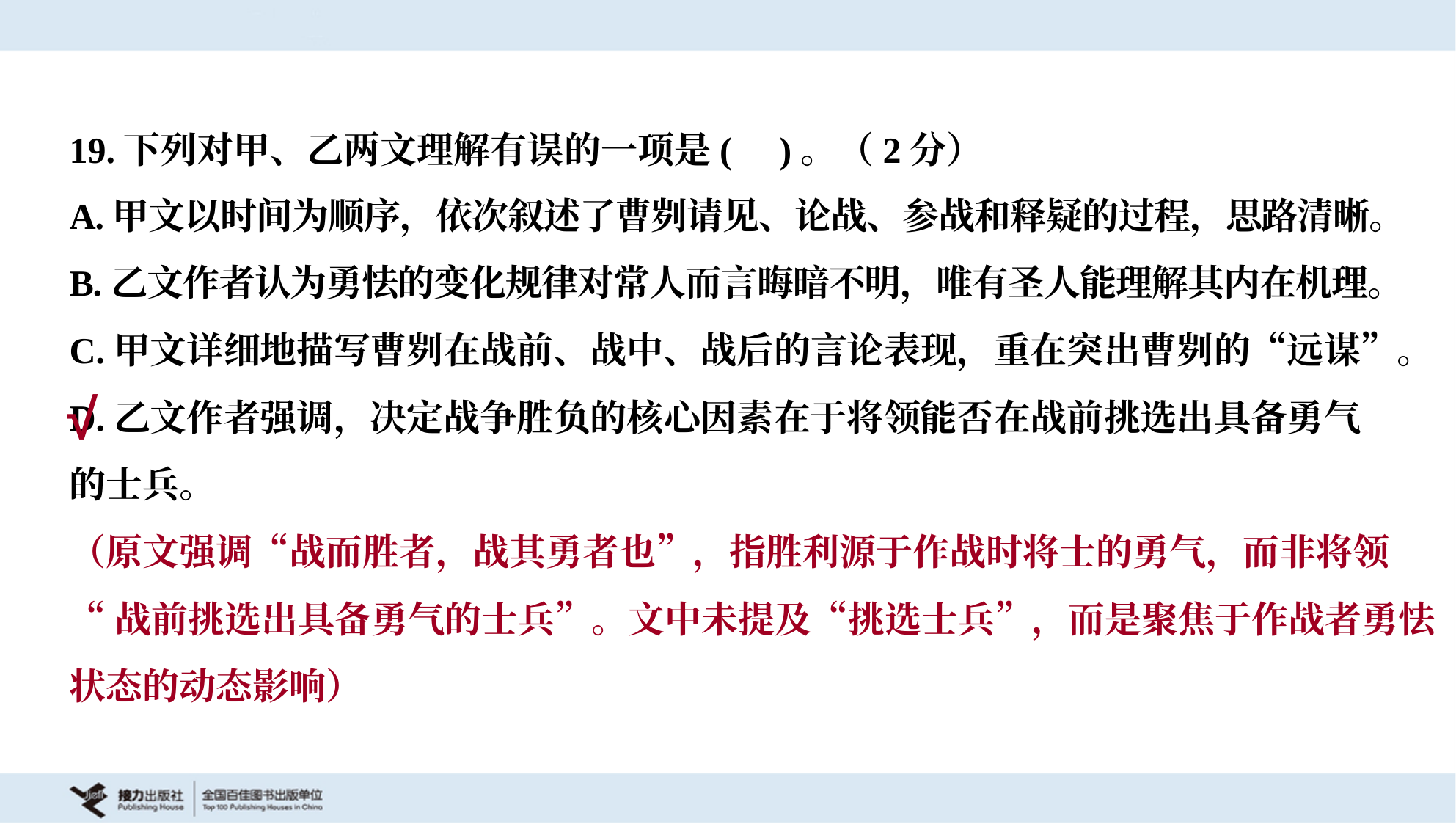

19.下列对甲、乙两文理解有误的一项是(     )。（2分）
A.甲文以时间为顺序，依次叙述了曹刿请见、论战、参战和释疑的过程，思路清晰。
B.乙文作者认为勇怯的变化规律对常人而言晦暗不明，唯有圣人能理解其内在机理。
C.甲文详细地描写曹刿在战前、战中、战后的言论表现，重在突出曹刿的“远谋”。
D.乙文作者强调，决定战争胜负的核心因素在于将领能否在战前挑选出具备勇气
的士兵。
√
（原文强调“战而胜者，战其勇者也”，指胜利源于作战时将士的勇气，而非将领
“战前挑选出具备勇气的士兵”。文中未提及“挑选士兵”，而是聚焦于作战者勇怯
状态的动态影响）